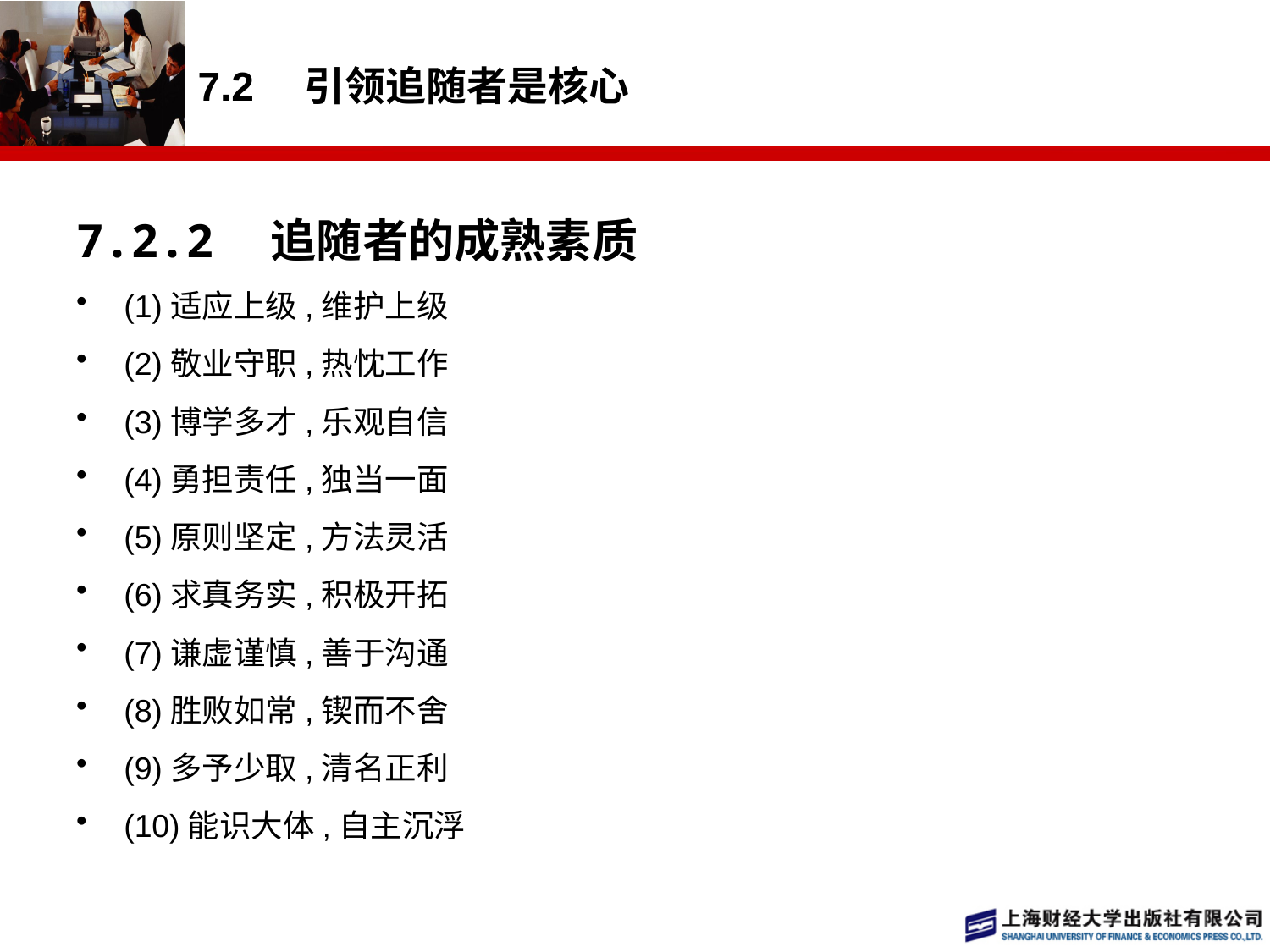

# 7.2　引领追随者是核心
7.2.2　追随者的成熟素质
(1)适应上级,维护上级
(2)敬业守职,热忱工作
(3)博学多才,乐观自信
(4)勇担责任,独当一面
(5)原则坚定,方法灵活
(6)求真务实,积极开拓
(7)谦虚谨慎,善于沟通
(8)胜败如常,锲而不舍
(9)多予少取,清名正利
(10)能识大体,自主沉浮